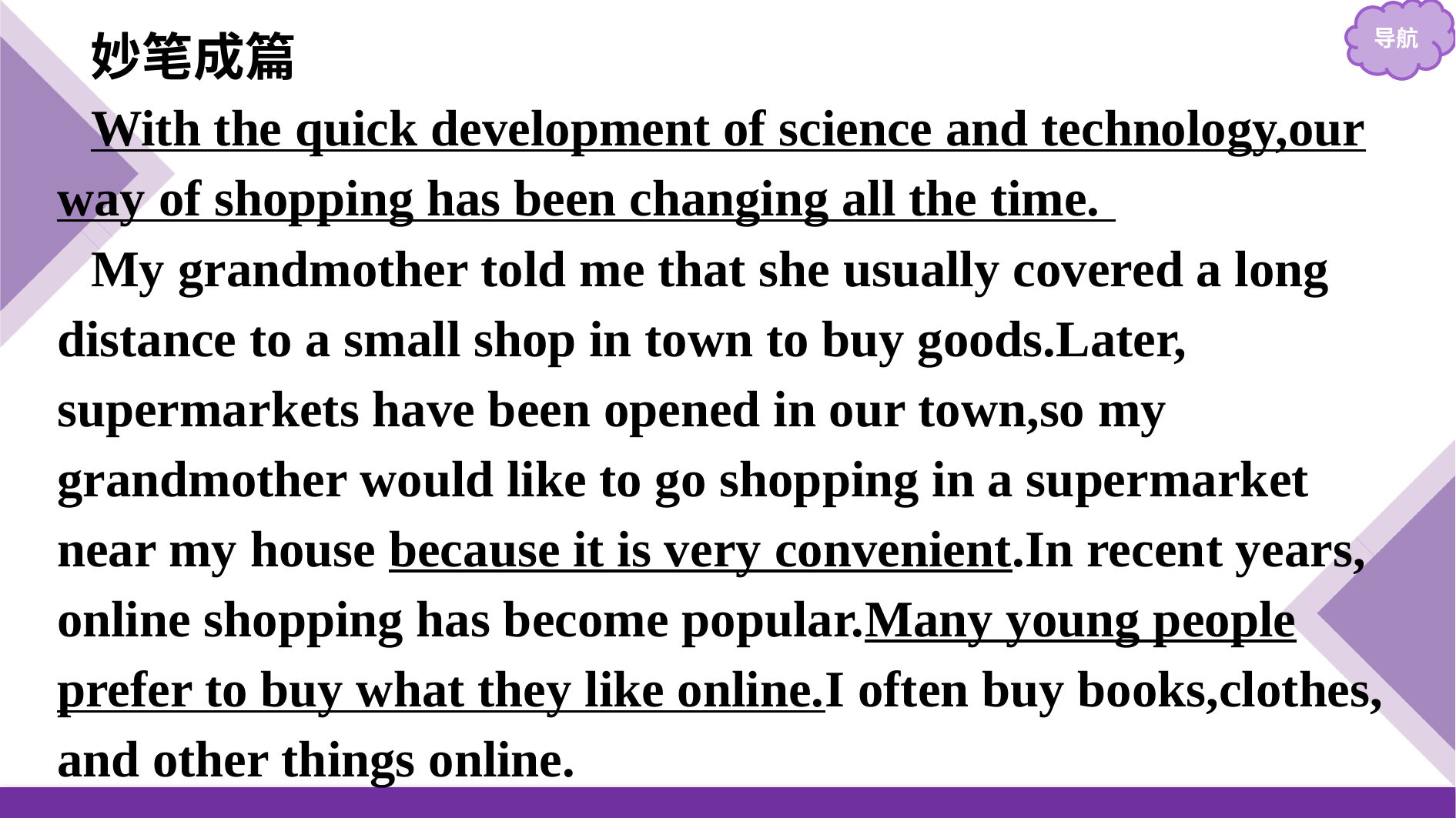

妙笔成篇
With the quick development of science and technology,our way of shopping has been changing all the time.
My grandmother told me that she usually covered a long distance to a small shop in town to buy goods.Later, supermarkets have been opened in our town,so my grandmother would like to go shopping in a supermarket near my house because it is very convenient.In recent years, online shopping has become popular.Many young people prefer to buy what they like online.I often buy books,clothes, and other things online.